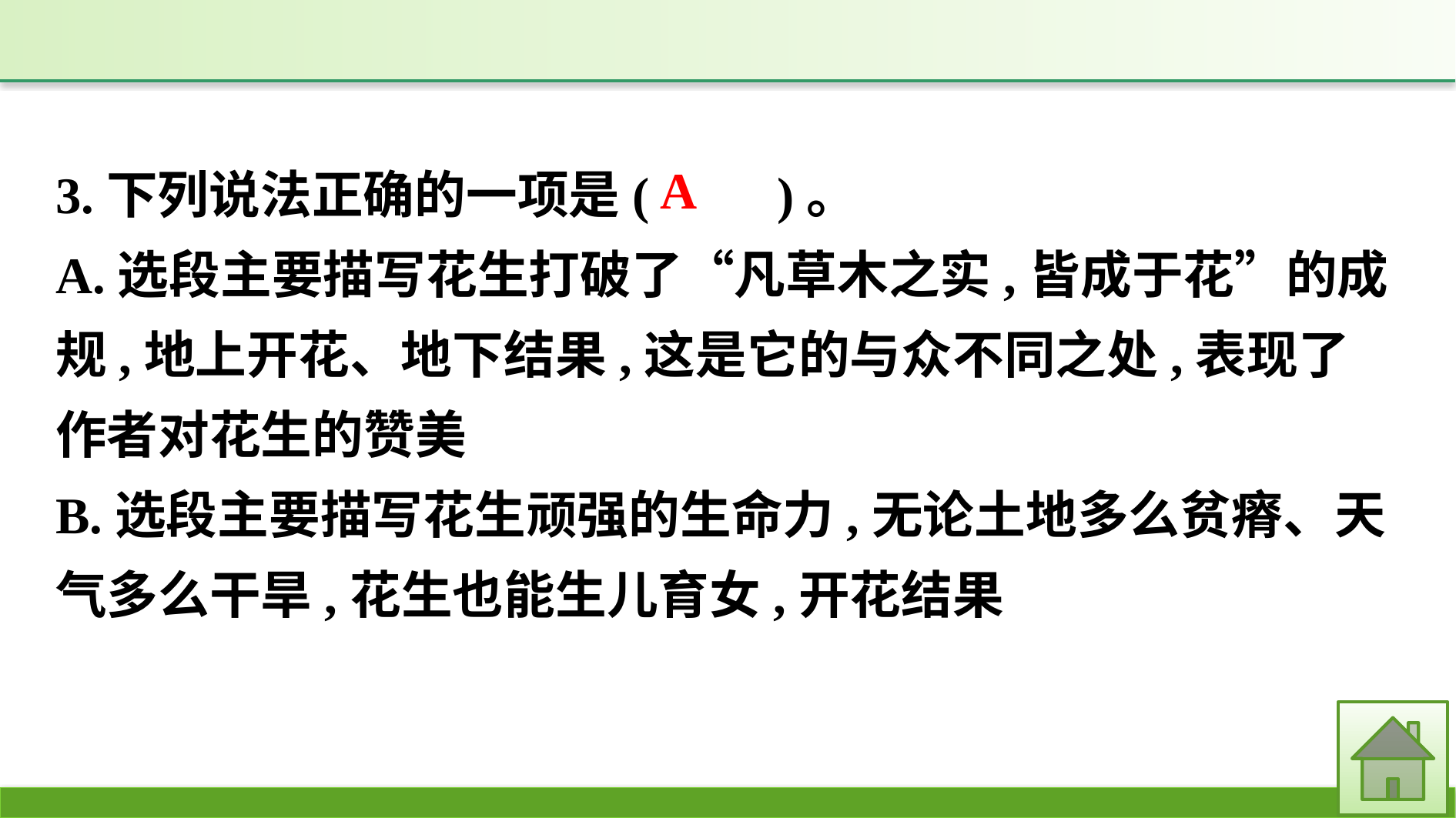

3.下列说法正确的一项是(　　)。
A.选段主要描写花生打破了“凡草木之实,皆成于花”的成规,地上开花、地下结果,这是它的与众不同之处,表现了作者对花生的赞美
B.选段主要描写花生顽强的生命力,无论土地多么贫瘠、天气多么干旱,花生也能生儿育女,开花结果
A